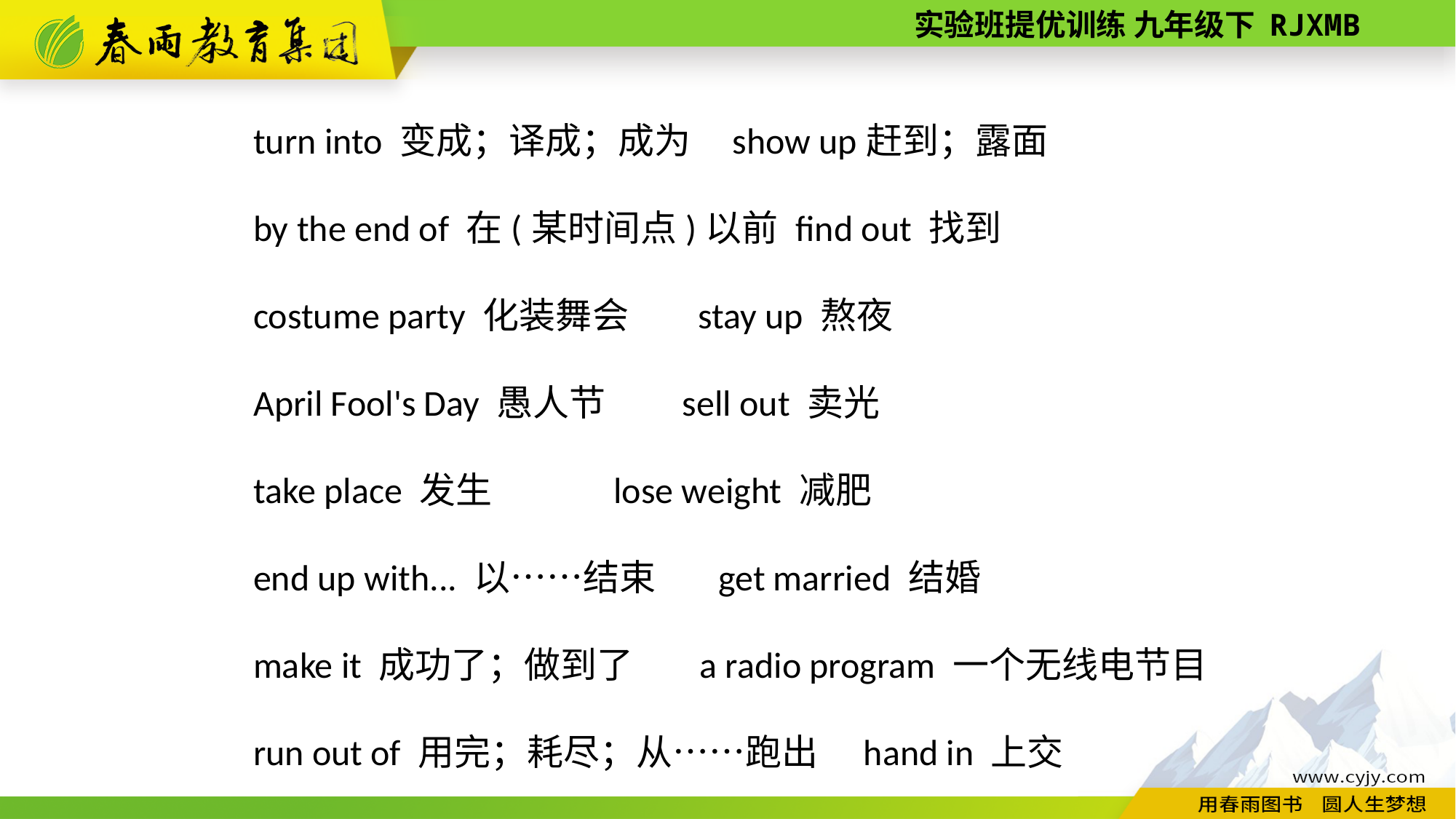

turn into 变成；译成；成为           show up赶到；露面
by the end of 在(某时间点)以前    find out 找到
costume party 化装舞会                   stay up 熬夜
April Fool's Day 愚人节                     sell out 卖光
take place 发生                                  lose weight 减肥
end up with... 以……结束                 get married 结婚
make it 成功了；做到了                  a radio program 一个无线电节目
run out of 用完；耗尽；从……跑出            hand in 上交